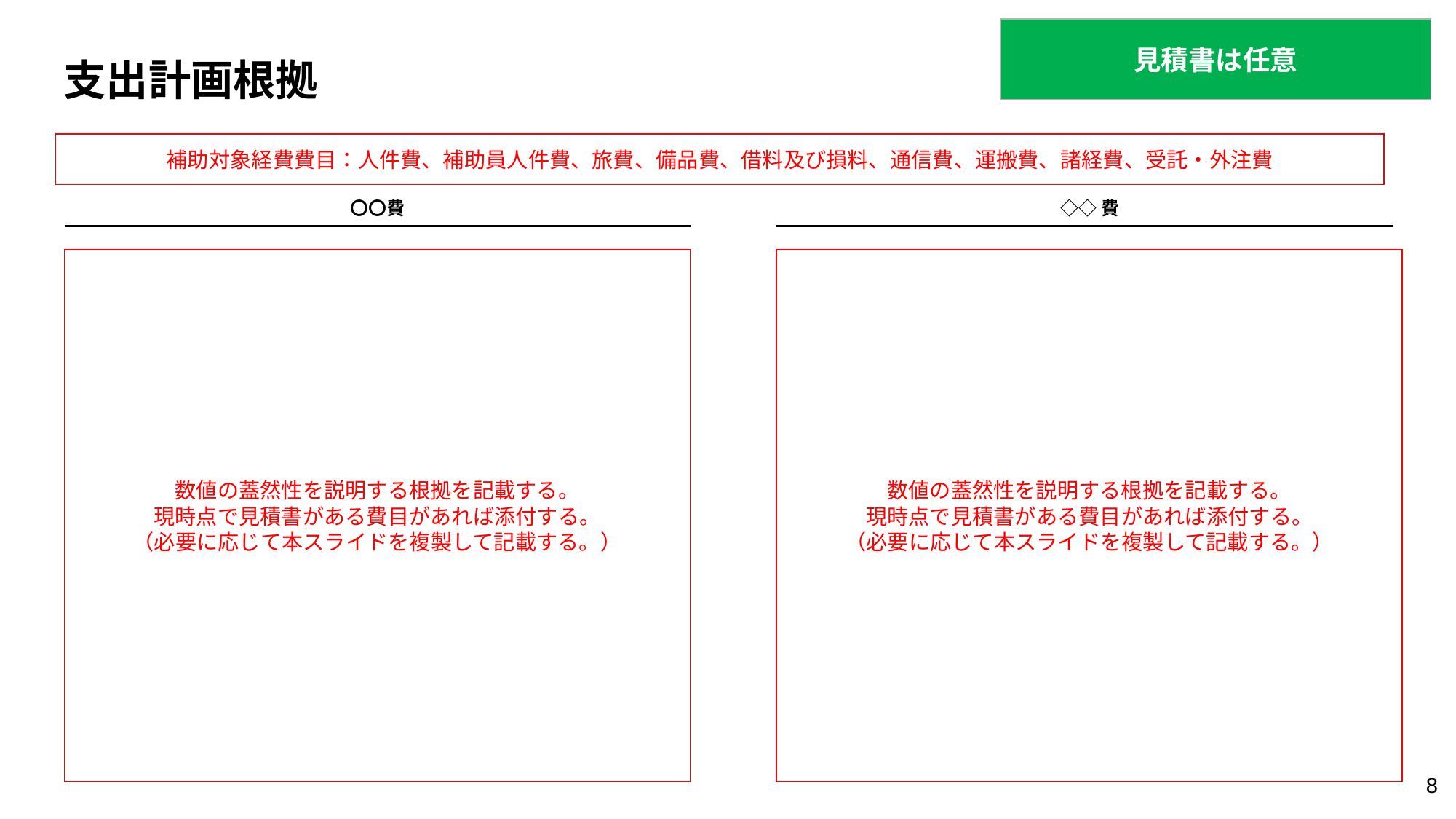

見積書は任意
# 支出計画根拠
補助対象経費費目：人件費、補助員人件費、旅費、備品費、借料及び損料、通信費、運搬費、諸経費、受託・外注費
〇〇費
◇◇費
数値の蓋然性を説明する根拠を記載する。
現時点で見積書がある費目があれば添付する。
（必要に応じて本スライドを複製して記載する。）
数値の蓋然性を説明する根拠を記載する。
現時点で見積書がある費目があれば添付する。
（必要に応じて本スライドを複製して記載する。）
8